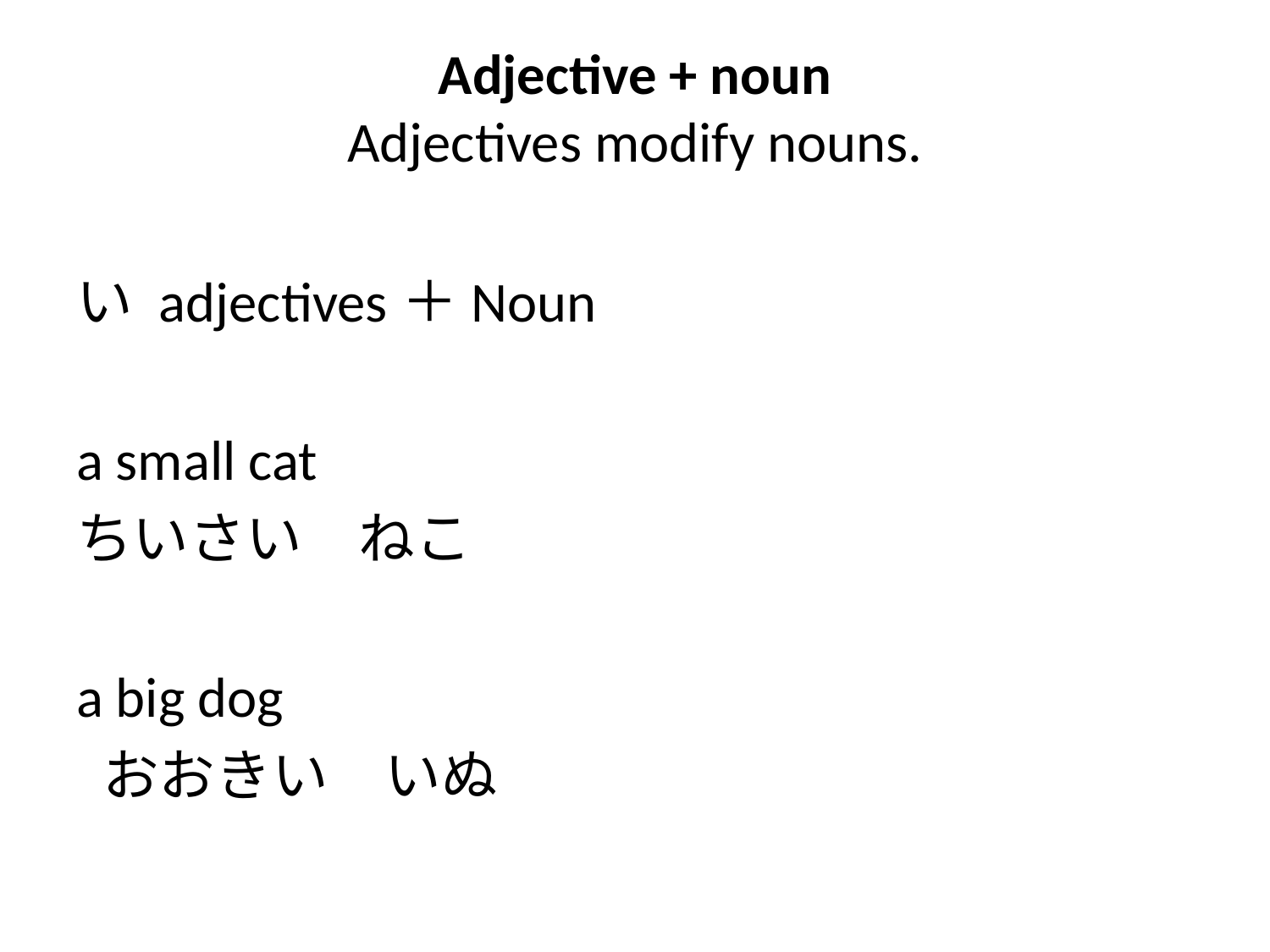

# Adjective + noun Adjectives modify nouns.

い adjectives＋Noun

a small cat
ちいさい　ねこ

a big dog
 おおきい　いぬ